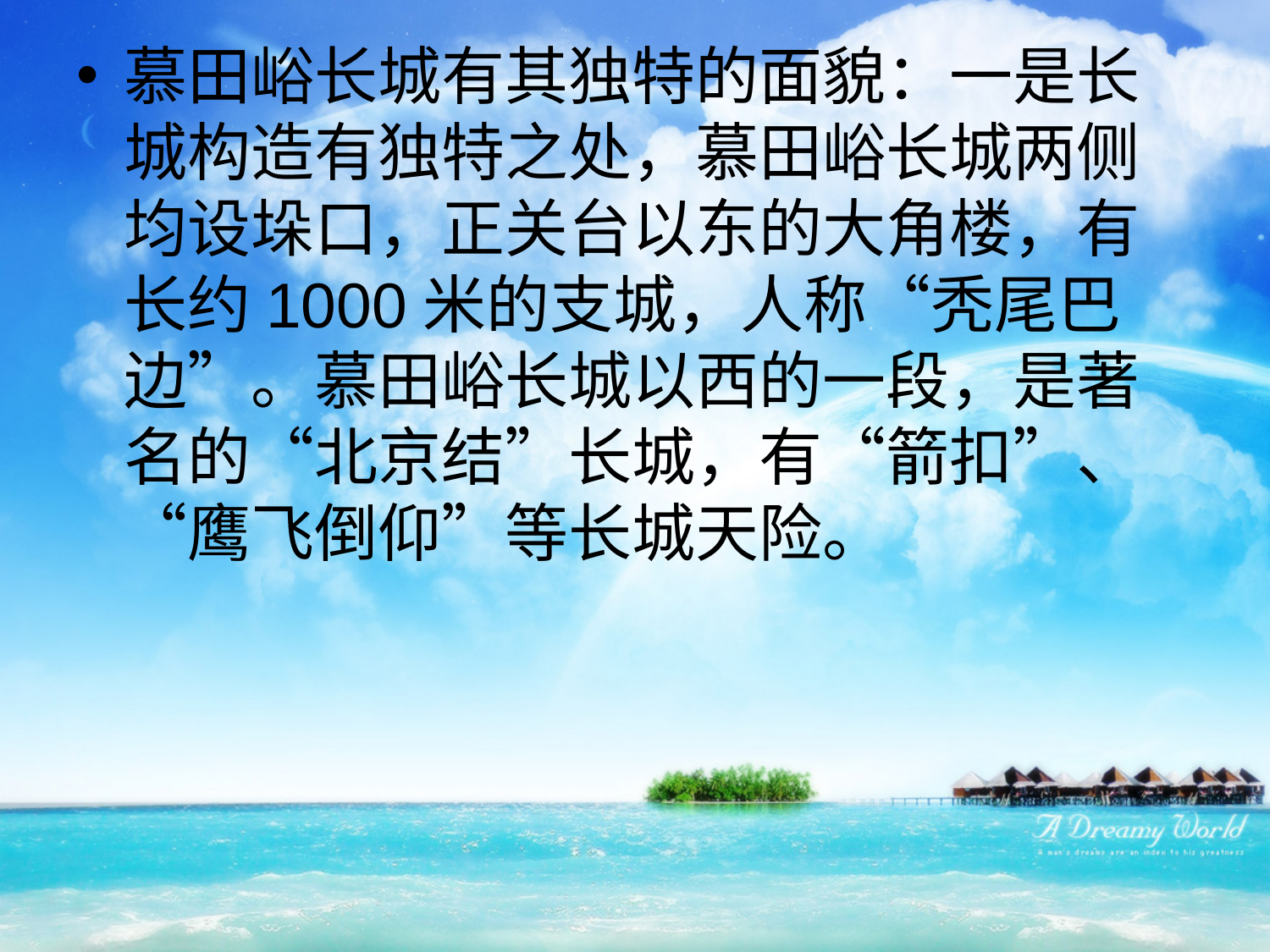

慕田峪长城有其独特的面貌：一是长城构造有独特之处，慕田峪长城两侧均设垛口，正关台以东的大角楼，有长约1000米的支城，人称“秃尾巴边”。慕田峪长城以西的一段，是著名的“北京结”长城，有“箭扣”、“鹰飞倒仰”等长城天险。
#